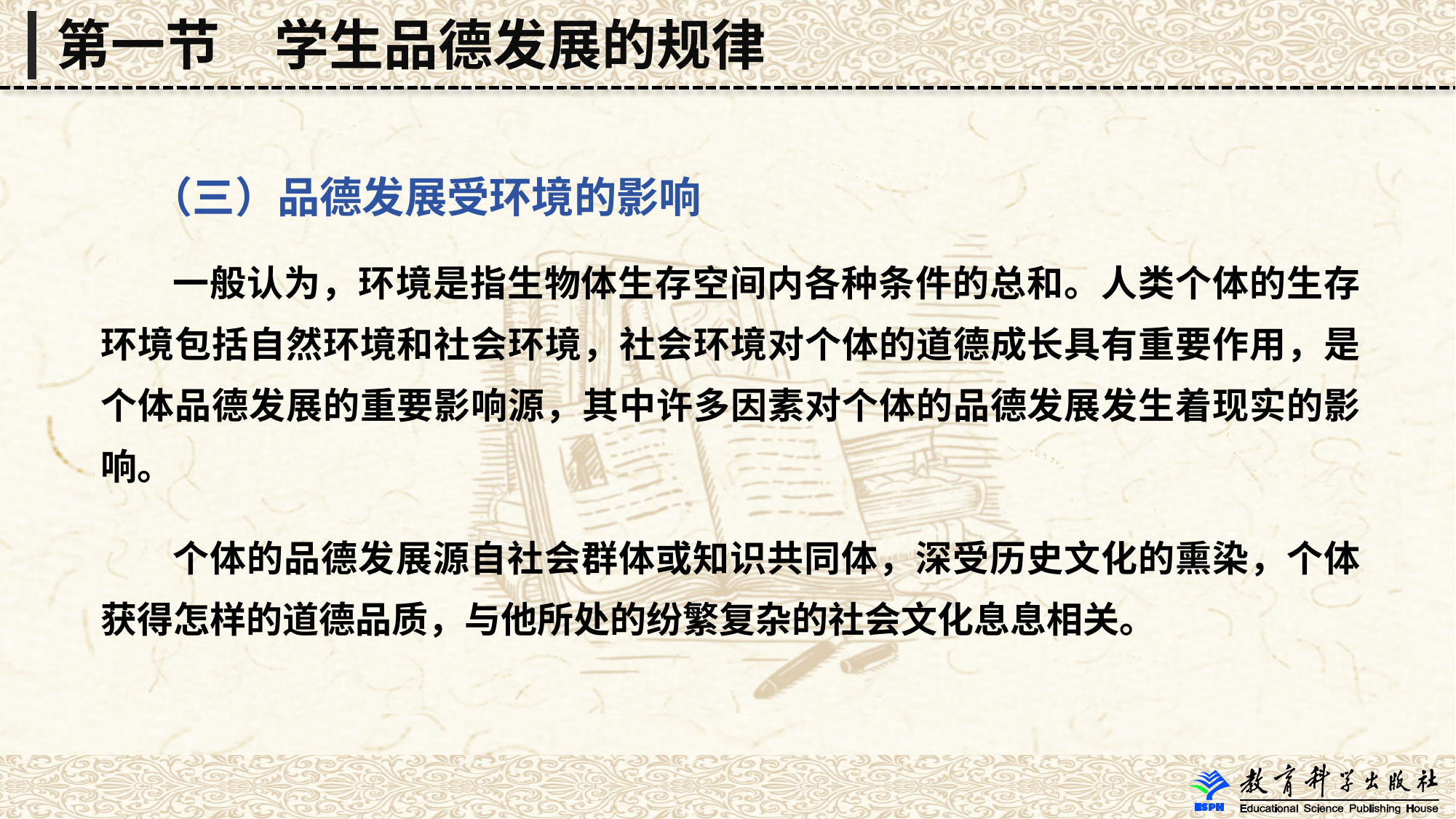

第一节　学生品德发展的规律
     （三）品德发展受环境的影响

       一般认为，环境是指生物体生存空间内各种条件的总和。人类个体的生存环境包括自然环境和社会环境，社会环境对个体的道德成长具有重要作用，是个体品德发展的重要影响源，其中许多因素对个体的品德发展发生着现实的影响。

       个体的品德发展源自社会群体或知识共同体，深受历史文化的熏染，个体获得怎样的道德品质，与他所处的纷繁复杂的社会文化息息相关。